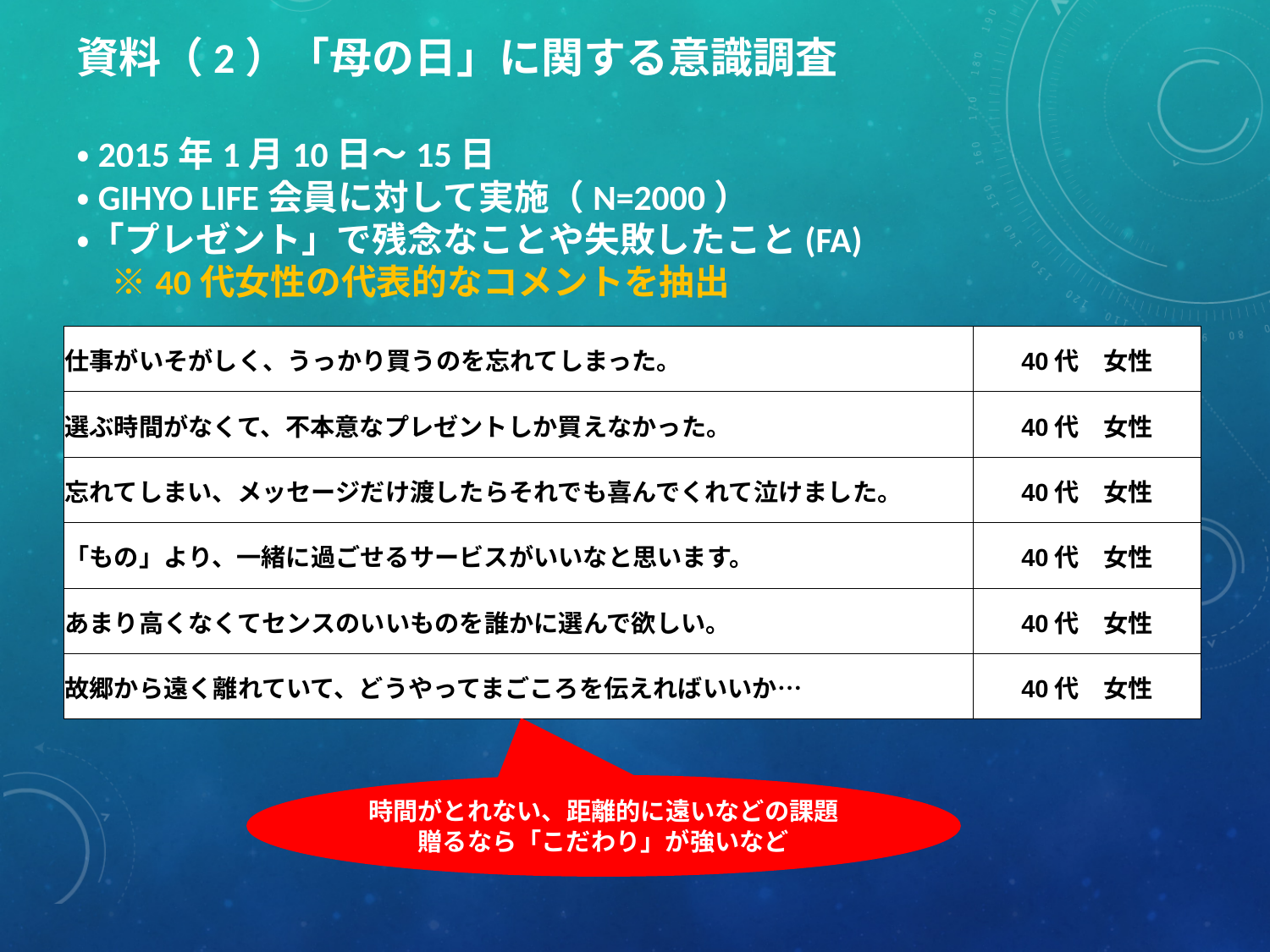

# 資料（2）「母の日」に関する意識調査 ・2015年1月10日～15日 ・GIHYO LIFE会員に対して実施（N=2000） ・「プレゼント」で残念なことや失敗したこと(FA) 　※40代女性の代表的なコメントを抽出
| 仕事がいそがしく、うっかり買うのを忘れてしまった。 |  |  | 40代　女性 |
| --- | --- | --- | --- |
| 選ぶ時間がなくて、不本意なプレゼントしか買えなかった。 |  |  | 40代　女性 |
| 忘れてしまい、メッセージだけ渡したらそれでも喜んでくれて泣けました。 |  |  | 40代　女性 |
| 「もの」より、一緒に過ごせるサービスがいいなと思います。 |  |  | 40代　女性 |
| あまり高くなくてセンスのいいものを誰かに選んで欲しい。 |  |  | 40代　女性 |
| 故郷から遠く離れていて、どうやってまごころを伝えればいいか… |  |  | 40代　女性 |
時間がとれない、距離的に遠いなどの課題
贈るなら「こだわり」が強いなど